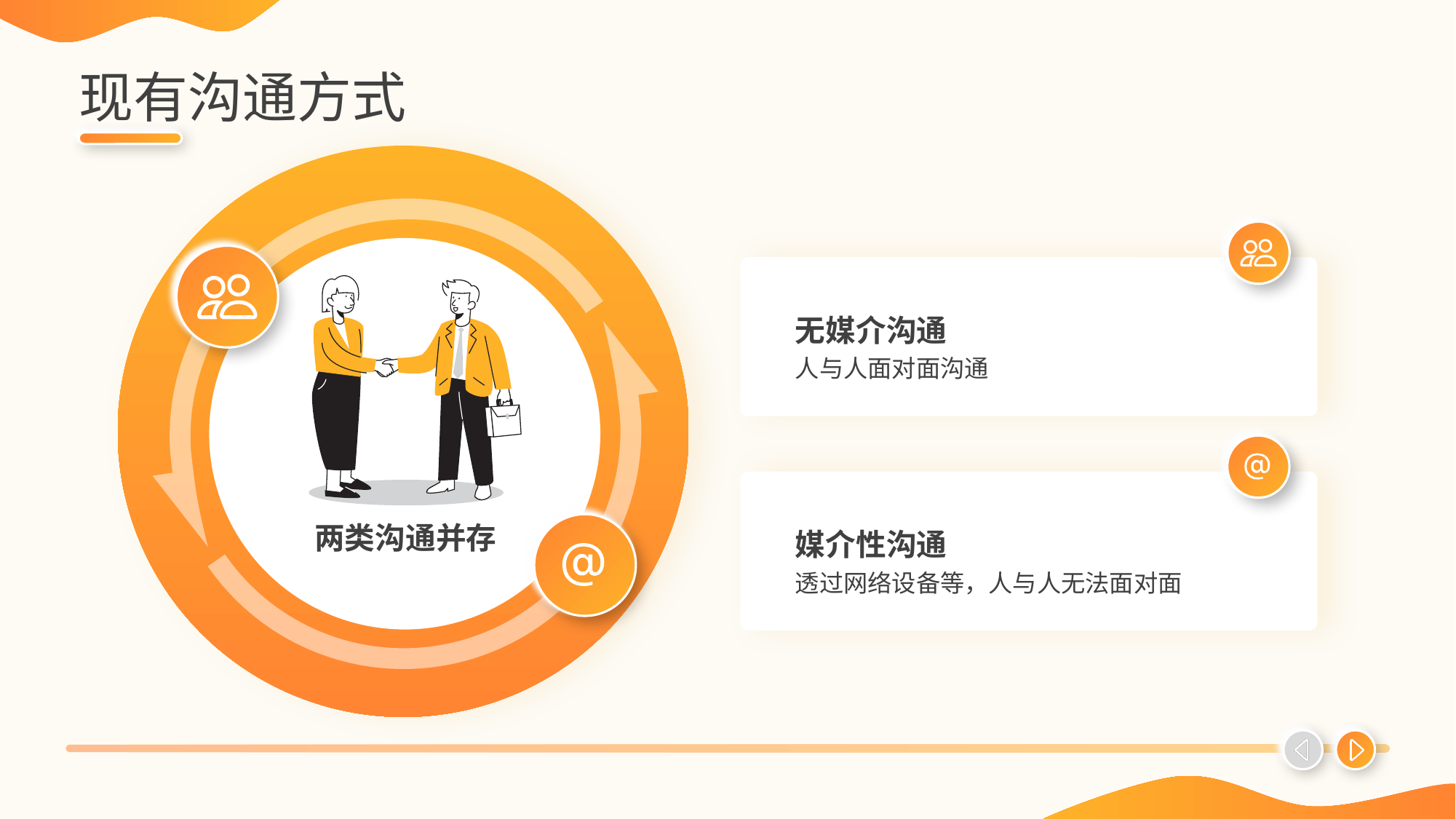

# 现有沟通方式

无媒介沟通
人与人面对面沟通

媒介性沟通
两类沟通并存

透过网络设备等，人与人无法面对面